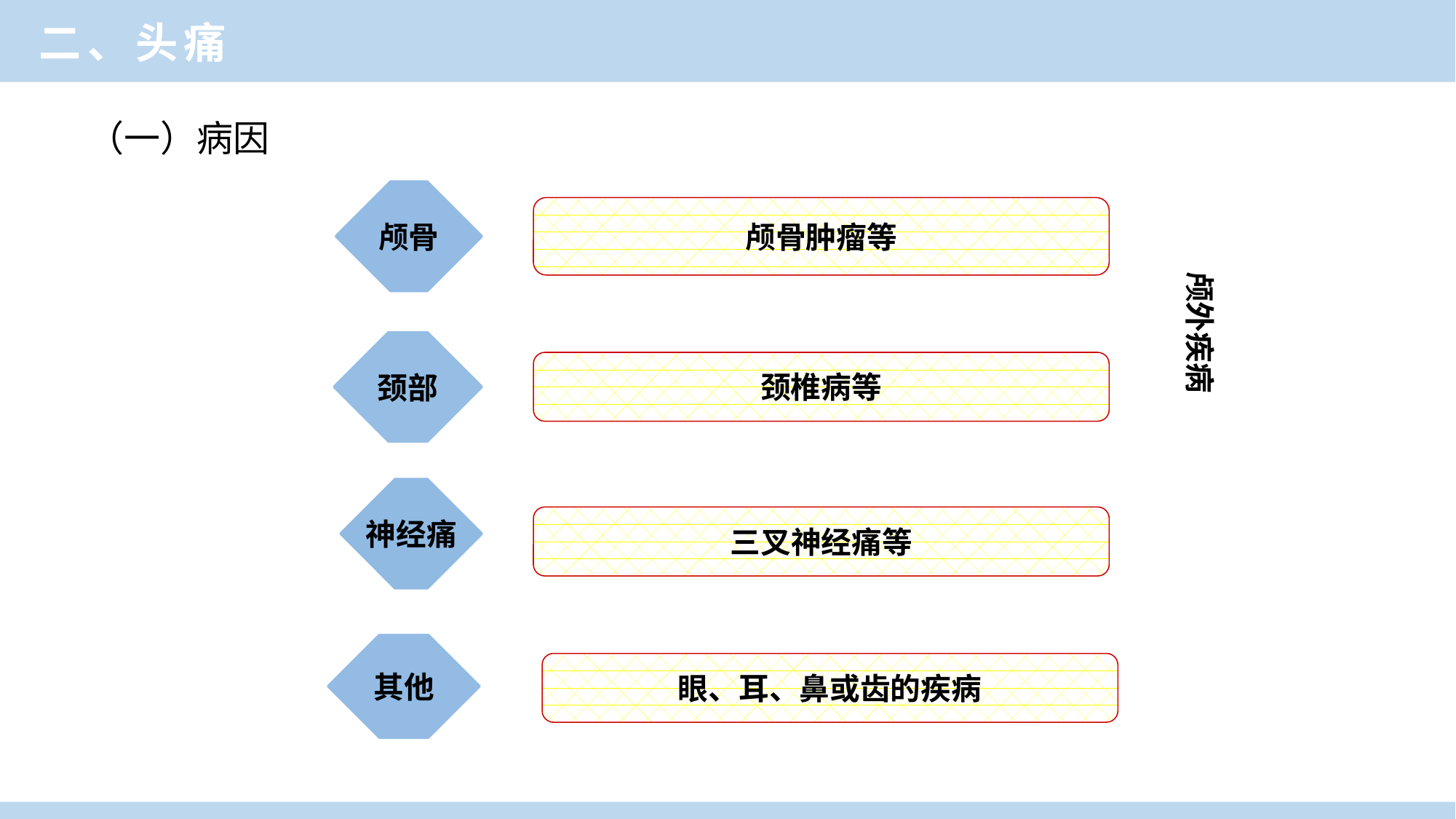

二、头痛
（一）病因
颅骨
颅骨肿瘤等
颅外疾病
颈部
颈椎病等
神经痛
三叉神经痛等
其他
眼、耳、鼻或齿的疾病